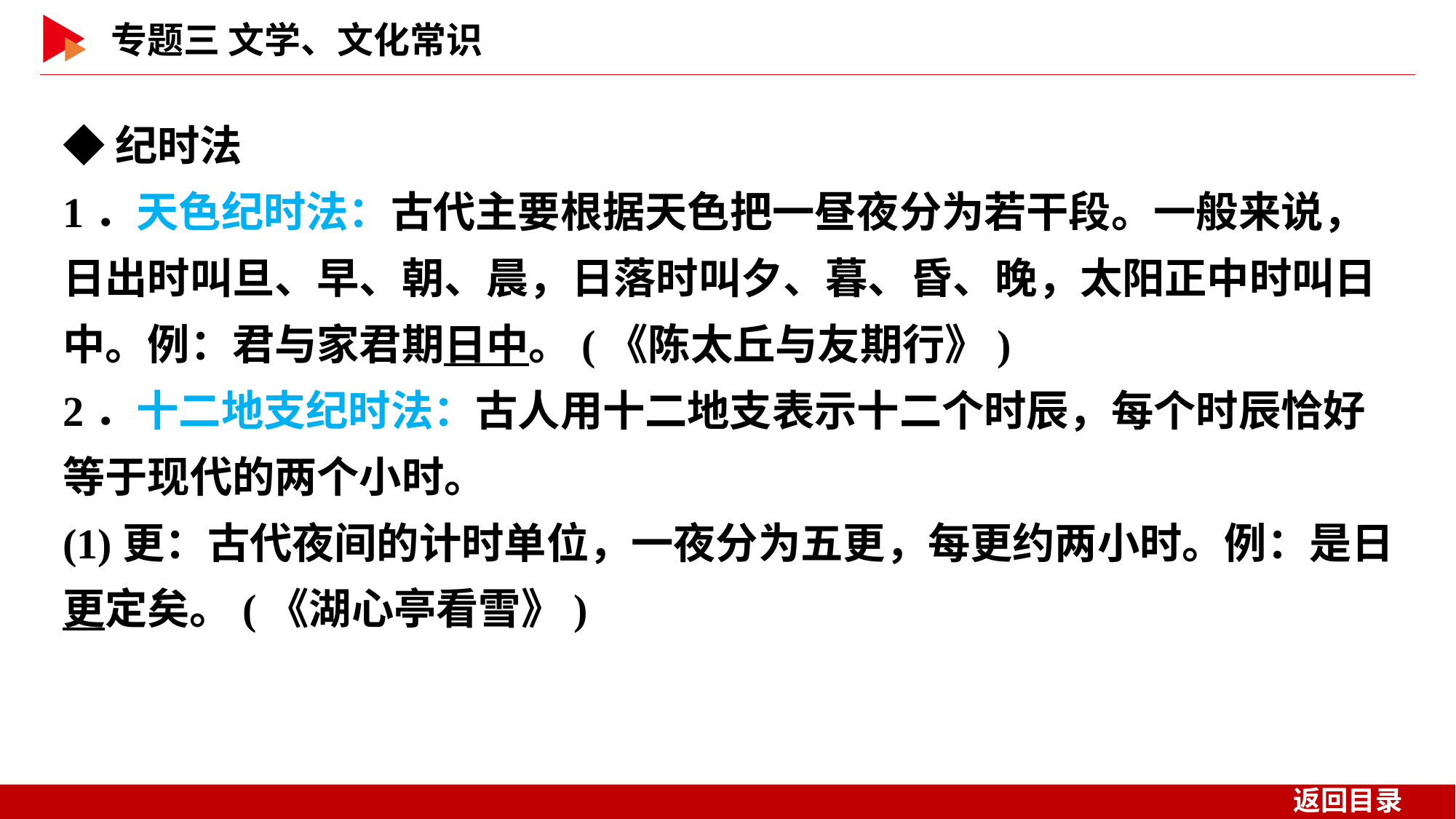

◆纪时法
1．天色纪时法：古代主要根据天色把一昼夜分为若干段。一般来说，日出时叫旦、早、朝、晨，日落时叫夕、暮、昏、晚，太阳正中时叫日中。例：君与家君期日中。(《陈太丘与友期行》)
2．十二地支纪时法：古人用十二地支表示十二个时辰，每个时辰恰好等于现代的两个小时。
(1)更：古代夜间的计时单位，一夜分为五更，每更约两小时。例：是日更定矣。(《湖心亭看雪》)